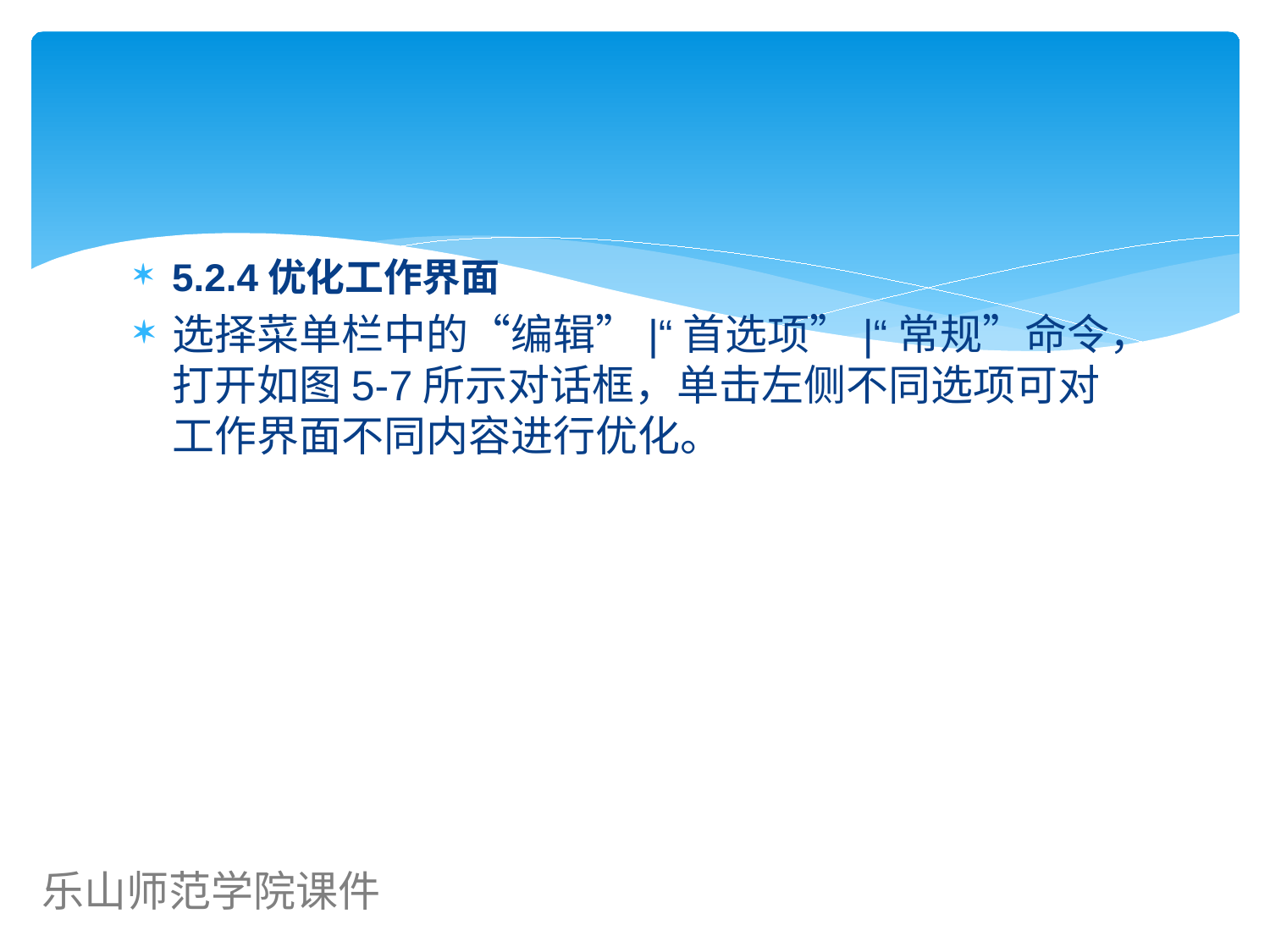

#
5.2.4优化工作界面
选择菜单栏中的“编辑”|“首选项”|“常规”命令，打开如图5-7所示对话框，单击左侧不同选项可对工作界面不同内容进行优化。